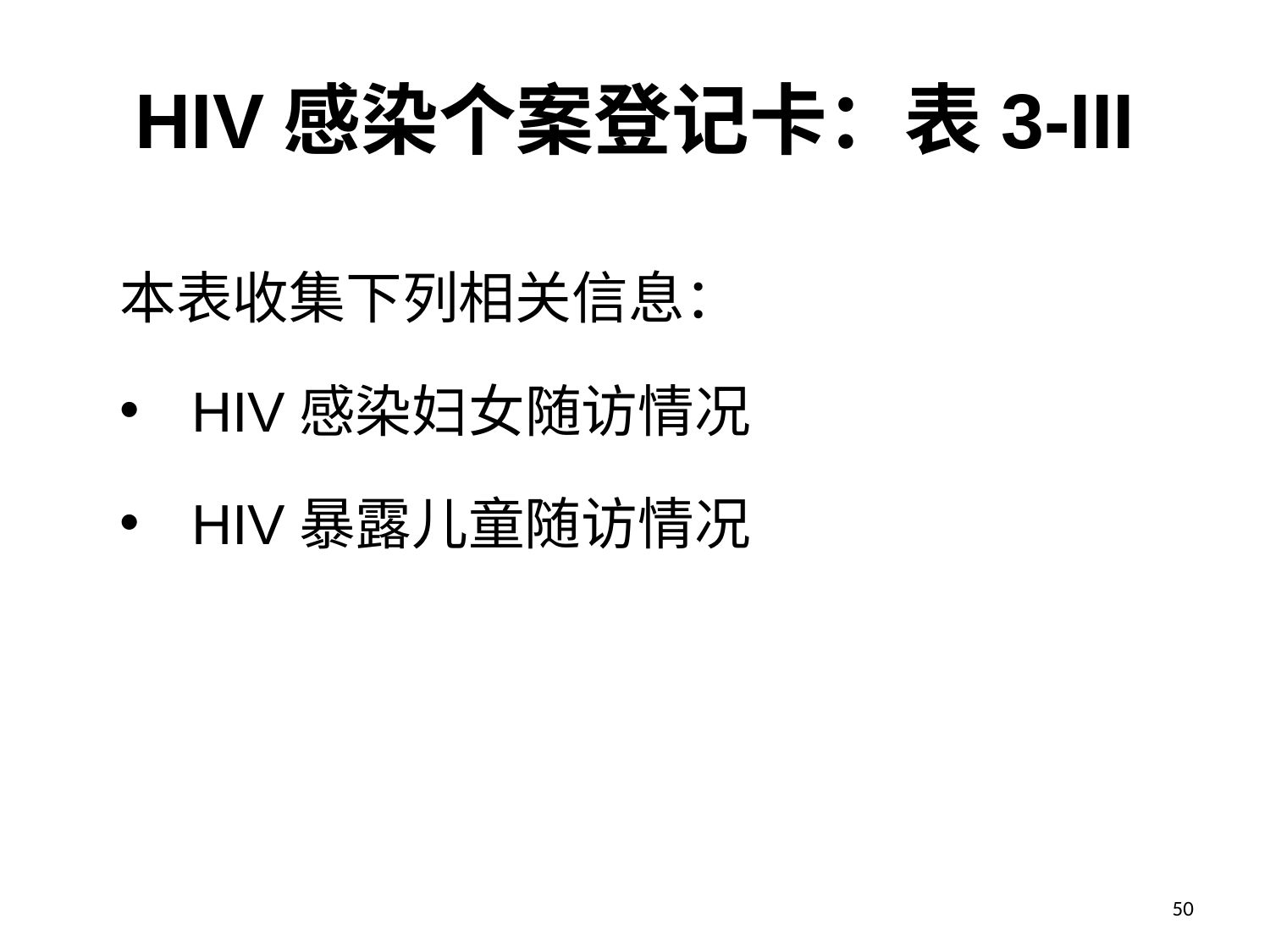

# HIV感染个案登记卡：表3-III
本表收集下列相关信息：
HIV感染妇女随访情况
HIV暴露儿童随访情况

50